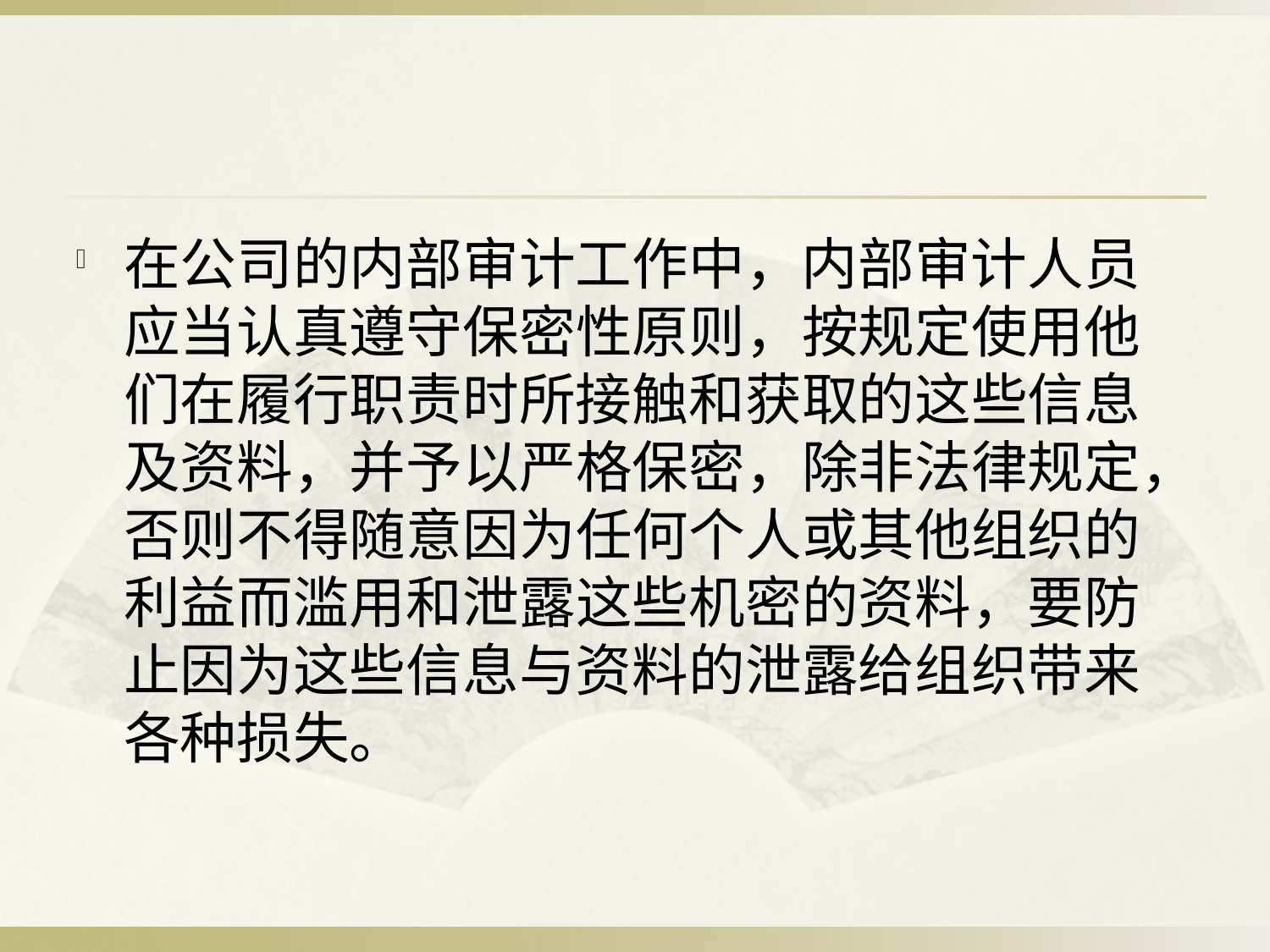

在公司的内部审计工作中，内部审计人员应当认真遵守保密性原则，按规定使用他们在履行职责时所接触和获取的这些信息及资料，并予以严格保密，除非法律规定，否则不得随意因为任何个人或其他组织的利益而滥用和泄露这些机密的资料，要防止因为这些信息与资料的泄露给组织带来各种损失。